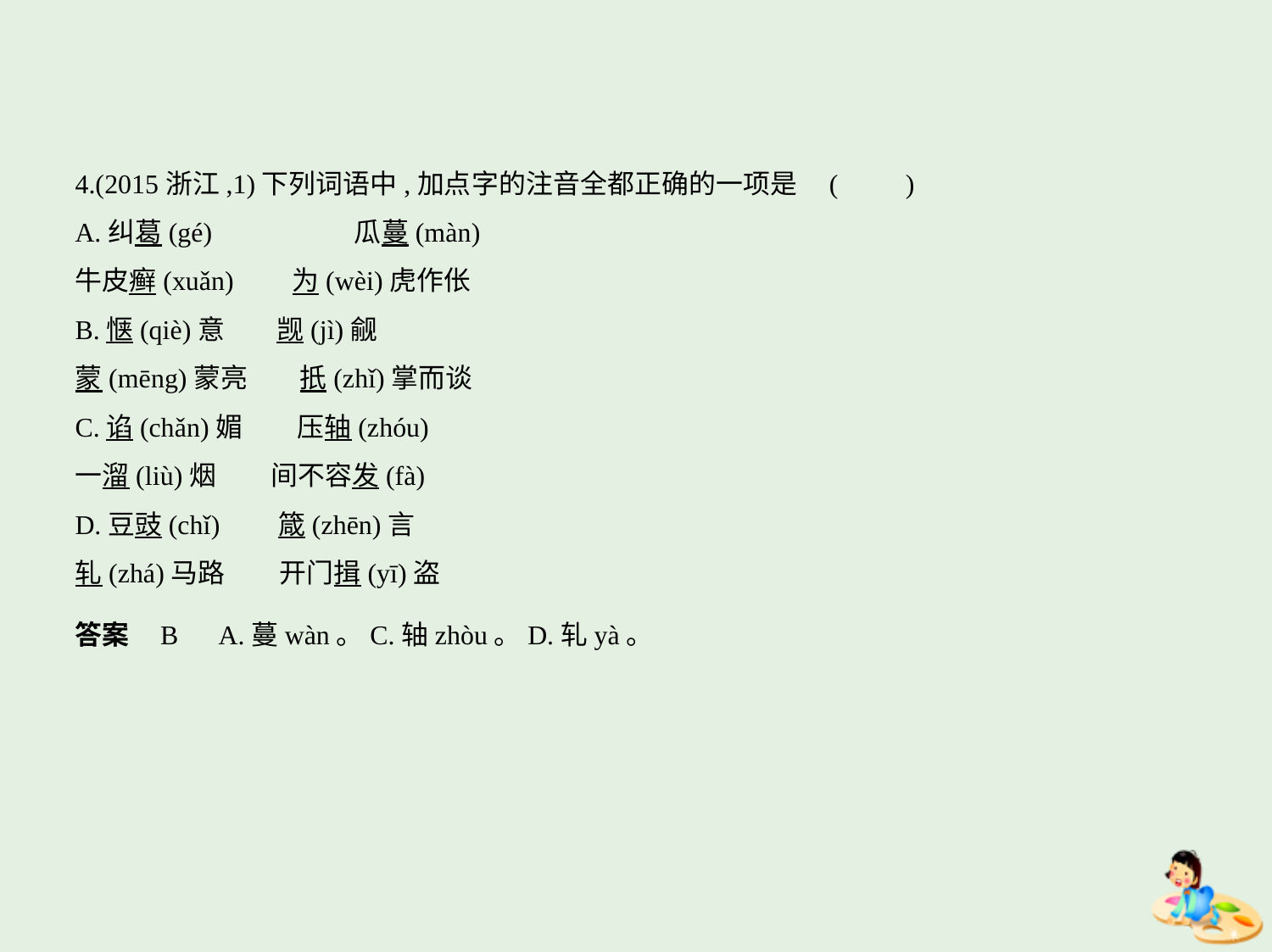

4.(2015浙江,1)下列词语中,加点字的注音全都正确的一项是 (　　)
A.纠葛(gé)　　　　　瓜蔓(màn)
牛皮癣(xuǎn)　    为(wèi)虎作伥
B.惬(qiè)意　    觊(jì)觎
蒙(mēng)蒙亮　    扺(zhǐ)掌而谈
C.谄(chǎn)媚　　压轴(zhóu)
一溜(liù)烟　　间不容发(fà)
D.豆豉(chǐ)　    箴(zhēn)言
轧(zhá)马路　　开门揖(yī)盗
答案    B　A.蔓wàn。C.轴zhòu。D.轧yà。